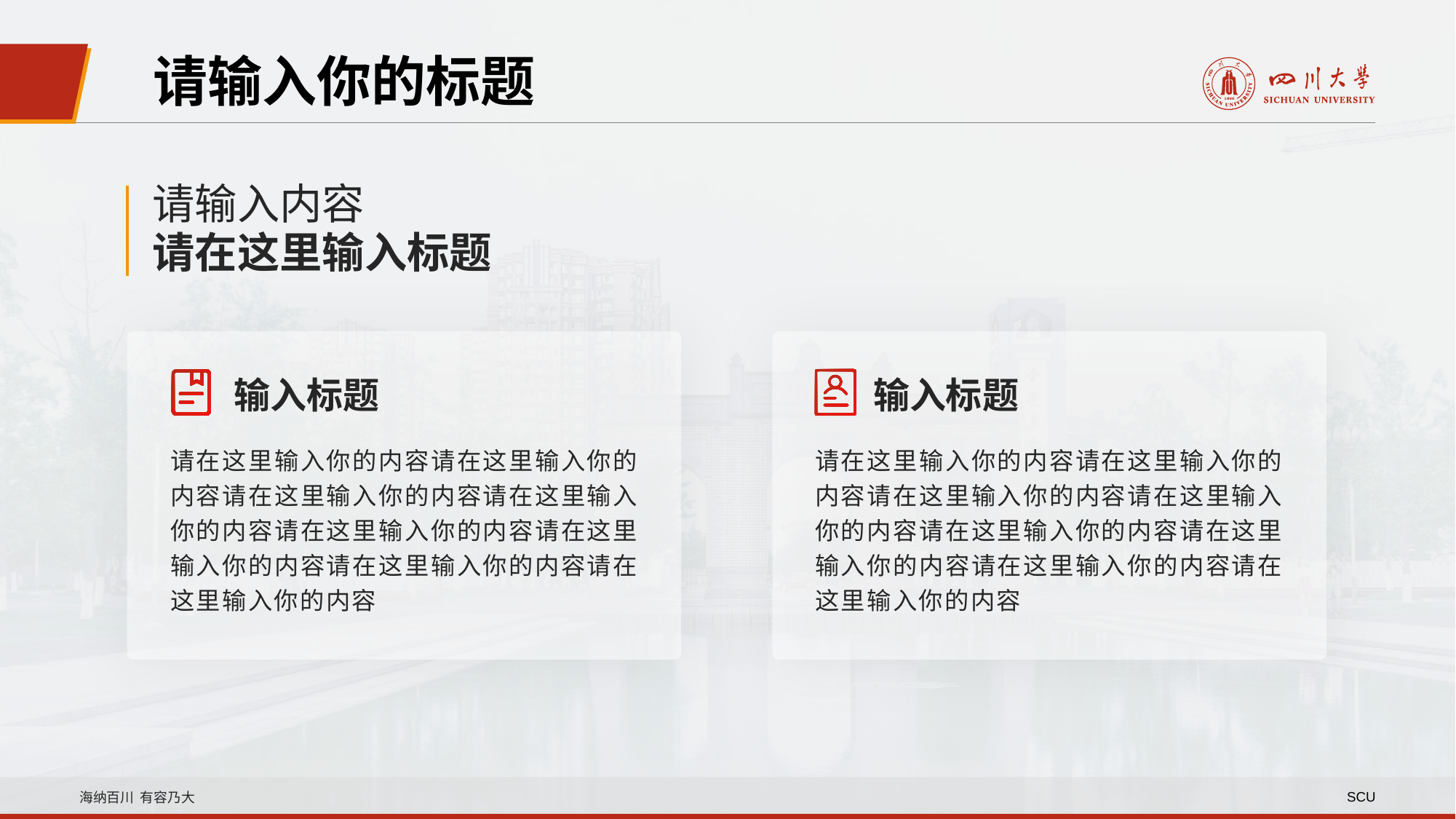

请输入你的标题
请输入内容
请在这里输入标题

输入标题
输入标题

请在这里输入你的内容请在这里输入你的内容请在这里输入你的内容请在这里输入你的内容请在这里输入你的内容请在这里输入你的内容请在这里输入你的内容请在这里输入你的内容
请在这里输入你的内容请在这里输入你的内容请在这里输入你的内容请在这里输入你的内容请在这里输入你的内容请在这里输入你的内容请在这里输入你的内容请在这里输入你的内容